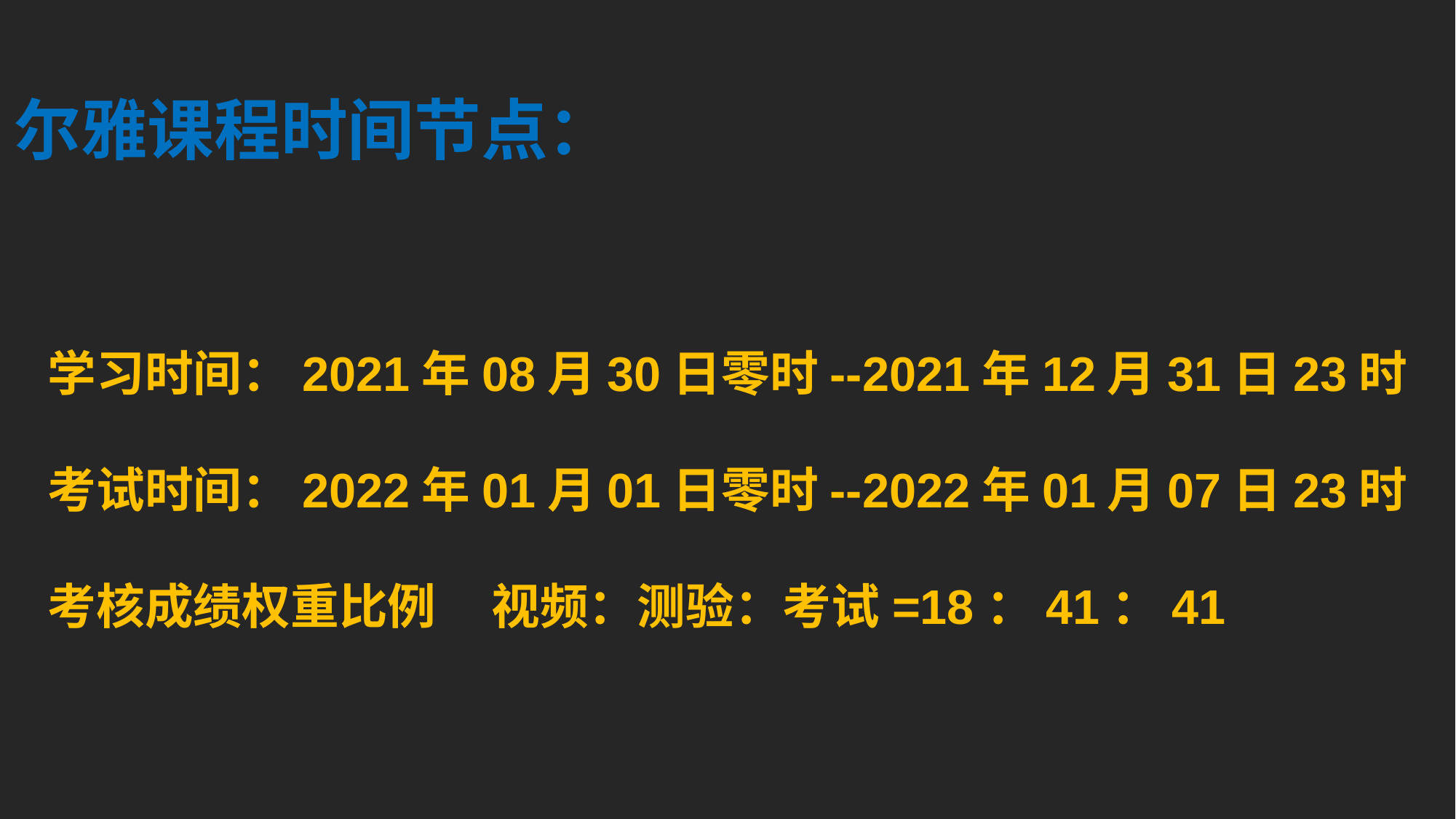

尔雅课程时间节点：

  学习时间：2021年08月30日零时--2021年12月31日23时
  考试时间：2022年01月01日零时--2022年01月07日23时
  考核成绩权重比例     视频：测验：考试=18：41：41